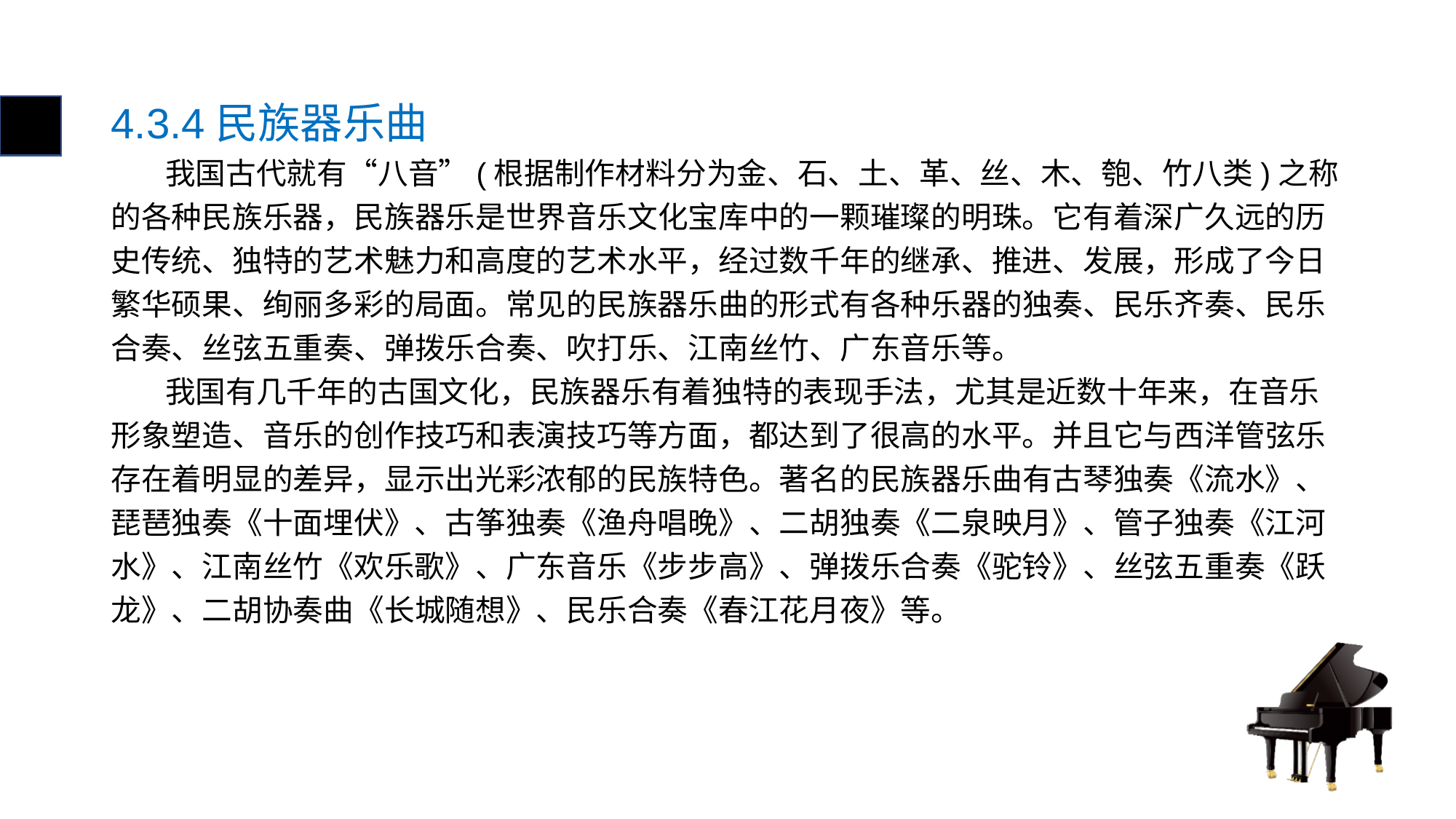

# 4.3.4民族器乐曲
       我国古代就有“八音”(根据制作材料分为金、石、土、革、丝、木、匏、竹八类)之称的各种民族乐器，民族器乐是世界音乐文化宝库中的一颗璀璨的明珠。它有着深广久远的历史传统、独特的艺术魅力和高度的艺术水平，经过数千年的继承、推进、发展，形成了今日繁华硕果、绚丽多彩的局面。常见的民族器乐曲的形式有各种乐器的独奏、民乐齐奏、民乐合奏、丝弦五重奏、弹拨乐合奏、吹打乐、江南丝竹、广东音乐等。
       我国有几千年的古国文化，民族器乐有着独特的表现手法，尤其是近数十年来，在音乐形象塑造、音乐的创作技巧和表演技巧等方面，都达到了很高的水平。并且它与西洋管弦乐存在着明显的差异，显示出光彩浓郁的民族特色。著名的民族器乐曲有古琴独奏《流水》、琵琶独奏《十面埋伏》、古筝独奏《渔舟唱晚》、二胡独奏《二泉映月》、管子独奏《江河水》、江南丝竹《欢乐歌》、广东音乐《步步高》、弹拨乐合奏《驼铃》、丝弦五重奏《跃龙》、二胡协奏曲《长城随想》、民乐合奏《春江花月夜》等。